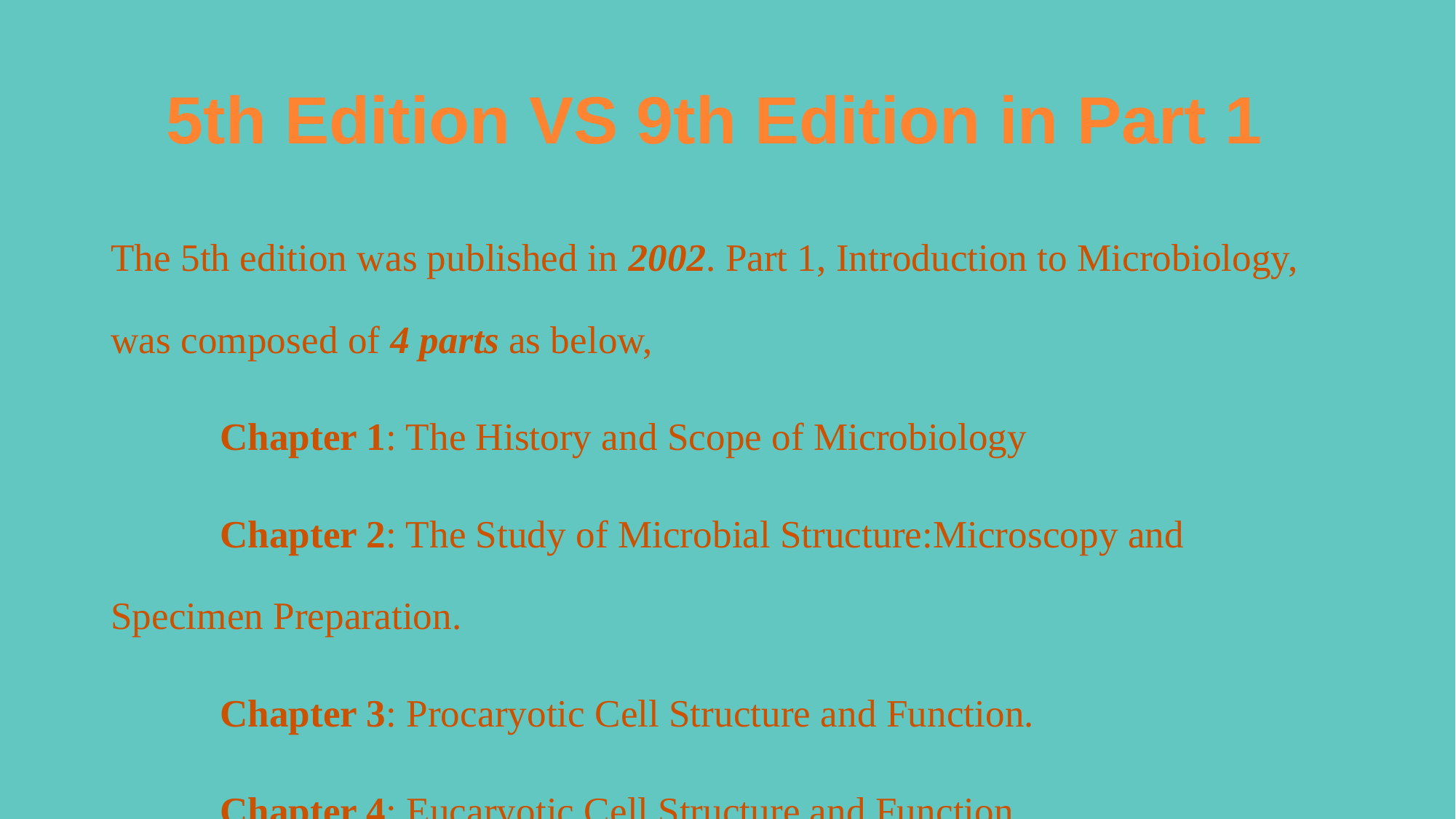

5th Edition VS 9th Edition in Part 1
The 5th edition was published in 2002. Part 1, Introduction to Microbiology, was composed of 4 parts as below,
	Chapter 1: The History and Scope of Microbiology
	Chapter 2: The Study of Microbial Structure:Microscopy and Specimen Preparation.
	Chapter 3: Procaryotic Cell Structure and Function.
	Chapter 4: Eucaryotic Cell Structure and Function.

-caryotic 核的    eu- 好、优秀  pro- = before
procaryotic 原核的                              eucaryotic 真核的